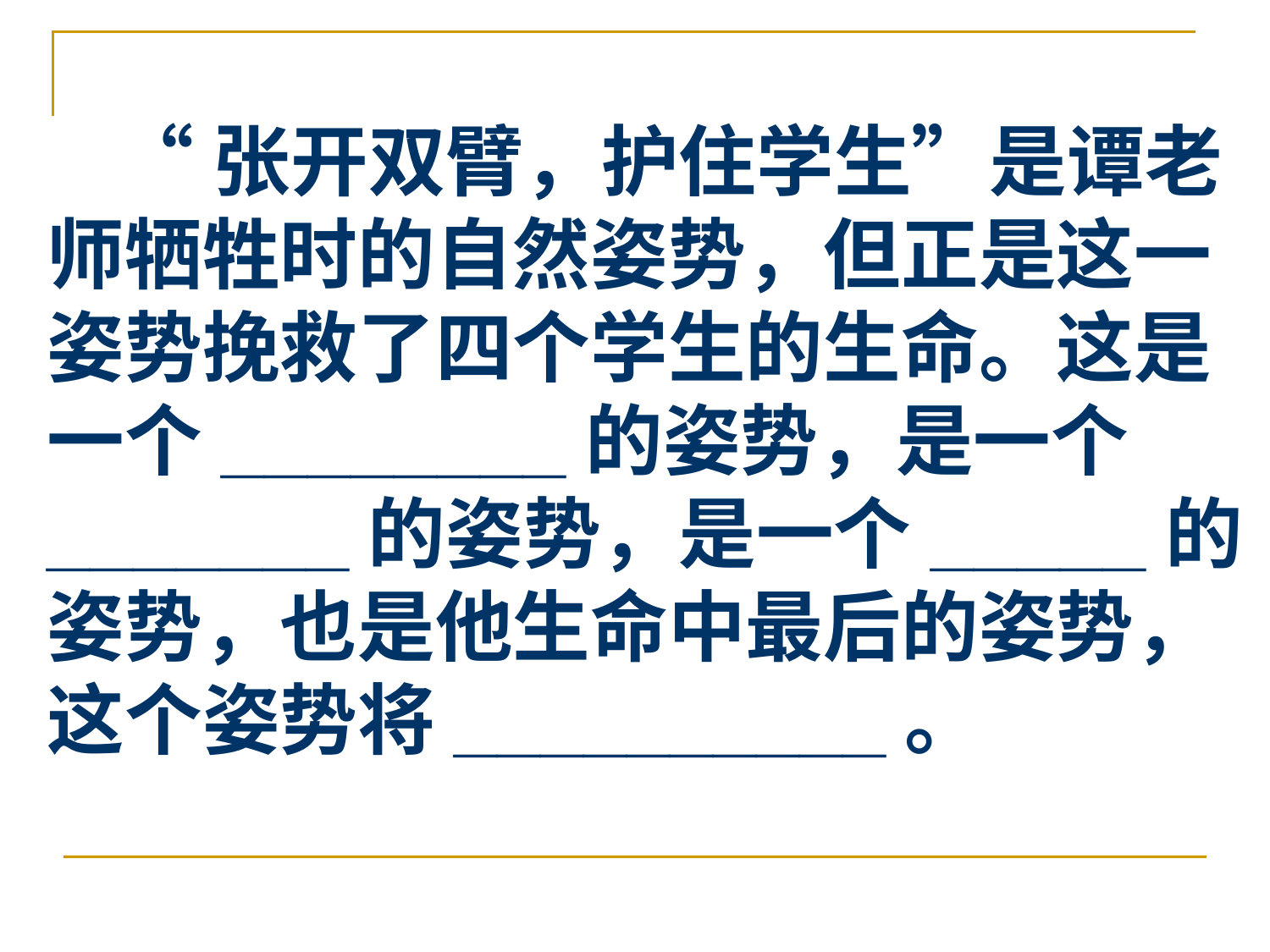

“张开双臂，护住学生”是谭老师牺牲时的自然姿势，但正是这一姿势挽救了四个学生的生命。这是一个________的姿势，是一个_______的姿势，是一个_____的姿势，也是他生命中最后的姿势，这个姿势将__________。